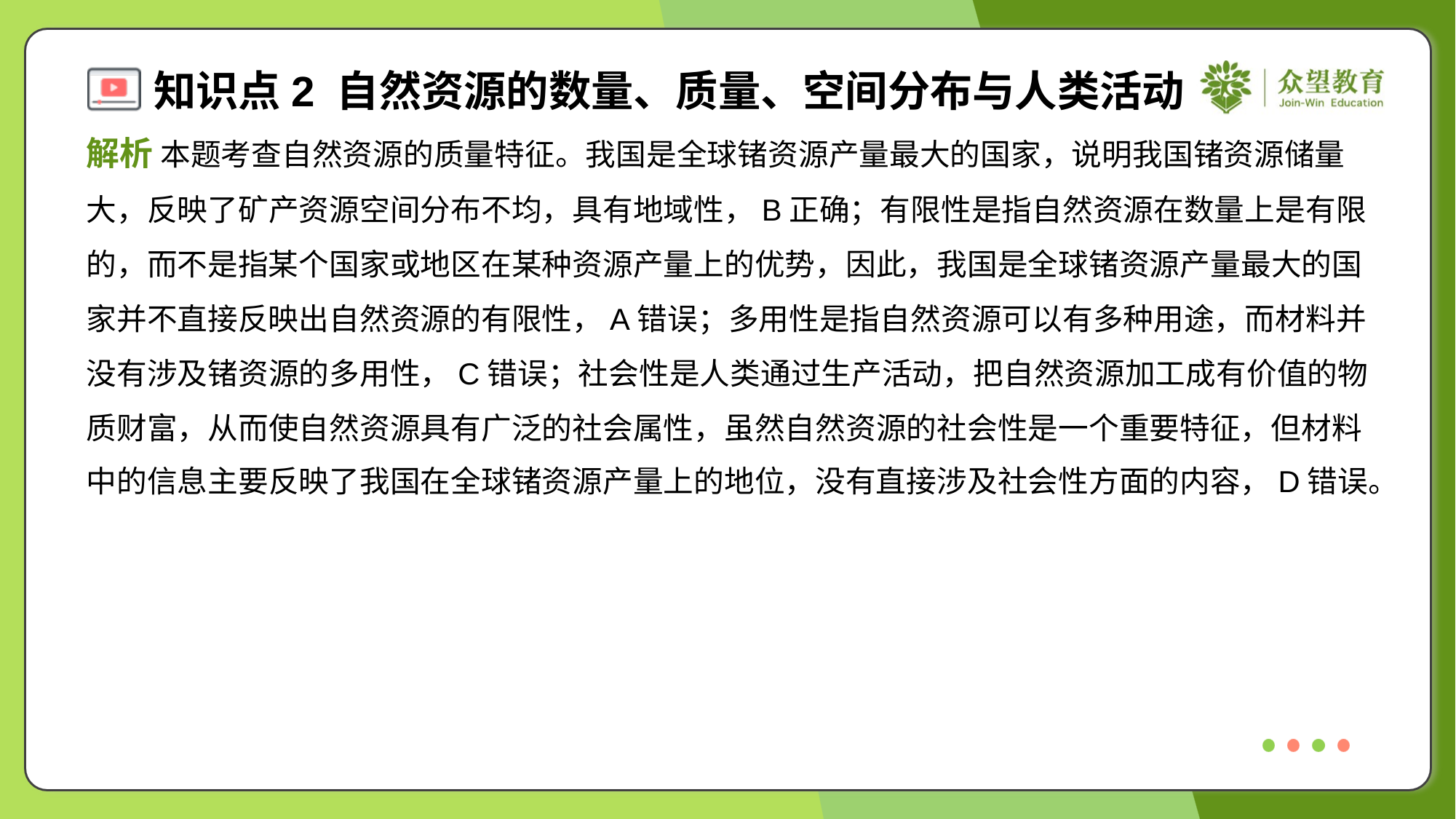

解析 本题考查自然资源的质量特征。我国是全球锗资源产量最大的国家，说明我国锗资源储量
大，反映了矿产资源空间分布不均，具有地域性，B正确；有限性是指自然资源在数量上是有限
的，而不是指某个国家或地区在某种资源产量上的优势，因此，我国是全球锗资源产量最大的国
家并不直接反映出自然资源的有限性，A错误；多用性是指自然资源可以有多种用途，而材料并
没有涉及锗资源的多用性，C错误；社会性是人类通过生产活动，把自然资源加工成有价值的物
质财富，从而使自然资源具有广泛的社会属性，虽然自然资源的社会性是一个重要特征，但材料
中的信息主要反映了我国在全球锗资源产量上的地位，没有直接涉及社会性方面的内容，D错误。